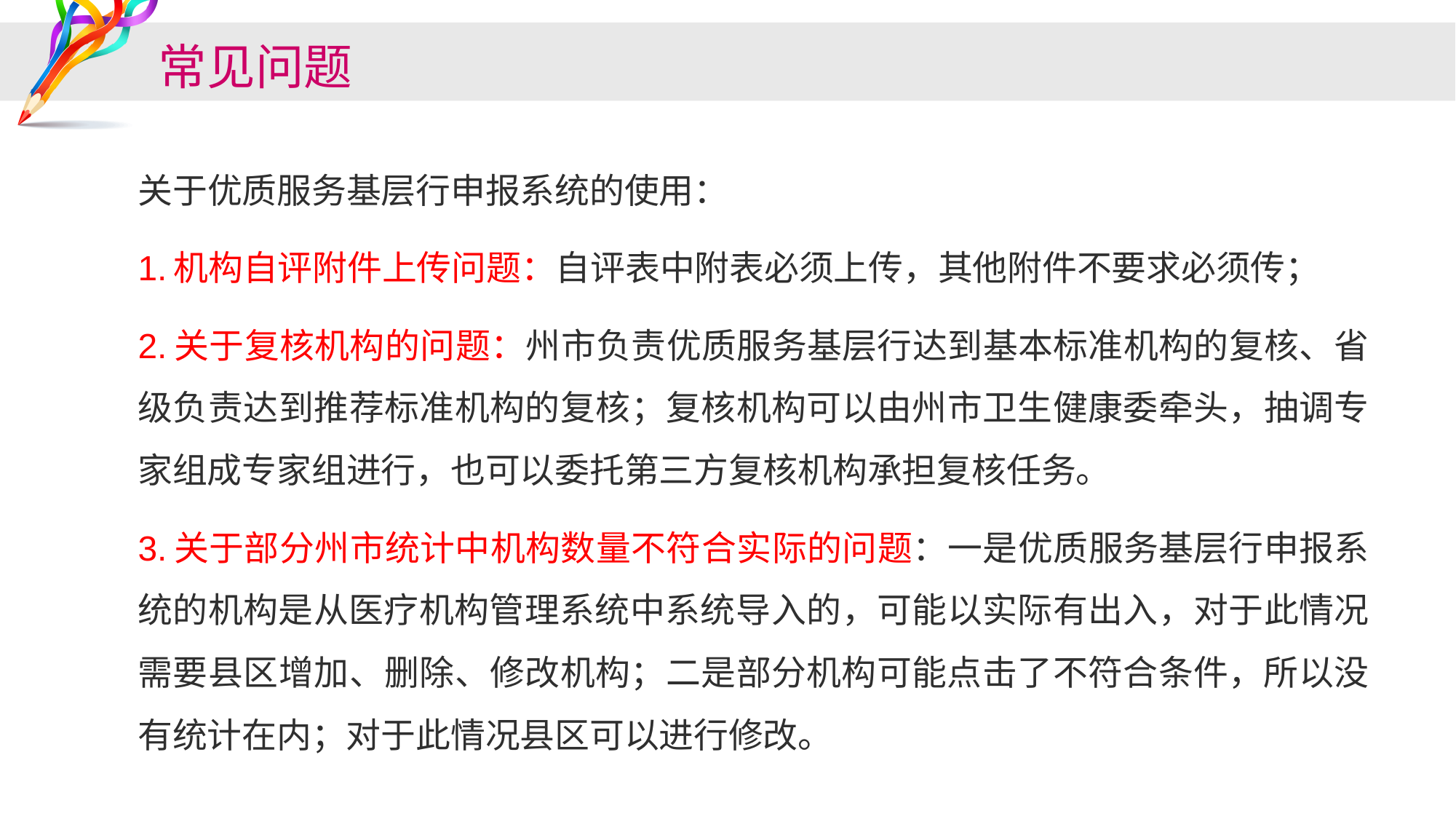

# 常见问题
关于优质服务基层行申报系统的使用：
1.机构自评附件上传问题：自评表中附表必须上传，其他附件不要求必须传；
2.关于复核机构的问题：州市负责优质服务基层行达到基本标准机构的复核、省级负责达到推荐标准机构的复核；复核机构可以由州市卫生健康委牵头，抽调专家组成专家组进行，也可以委托第三方复核机构承担复核任务。
3.关于部分州市统计中机构数量不符合实际的问题：一是优质服务基层行申报系统的机构是从医疗机构管理系统中系统导入的，可能以实际有出入，对于此情况需要县区增加、删除、修改机构；二是部分机构可能点击了不符合条件，所以没有统计在内；对于此情况县区可以进行修改。